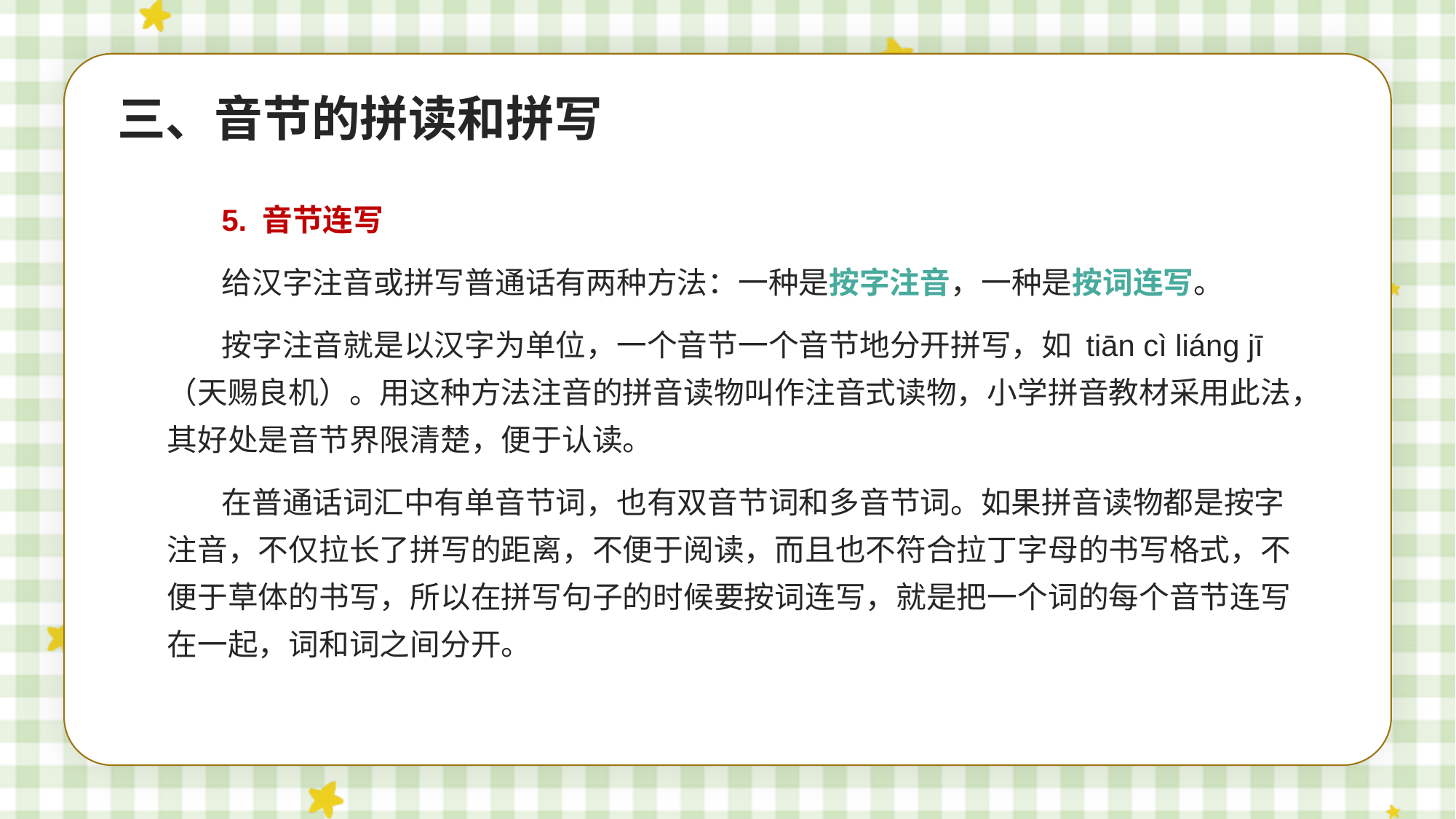

三、音节的拼读和拼写
5. 音节连写
给汉字注音或拼写普通话有两种方法：一种是按字注音，一种是按词连写。
按字注音就是以汉字为单位，一个音节一个音节地分开拼写，如 tiān cì liánɡ jī（天赐良机）。用这种方法注音的拼音读物叫作注音式读物，小学拼音教材采用此法，其好处是音节界限清楚，便于认读。
在普通话词汇中有单音节词，也有双音节词和多音节词。如果拼音读物都是按字注音，不仅拉长了拼写的距离，不便于阅读，而且也不符合拉丁字母的书写格式，不便于草体的书写，所以在拼写句子的时候要按词连写，就是把一个词的每个音节连写在一起，词和词之间分开。